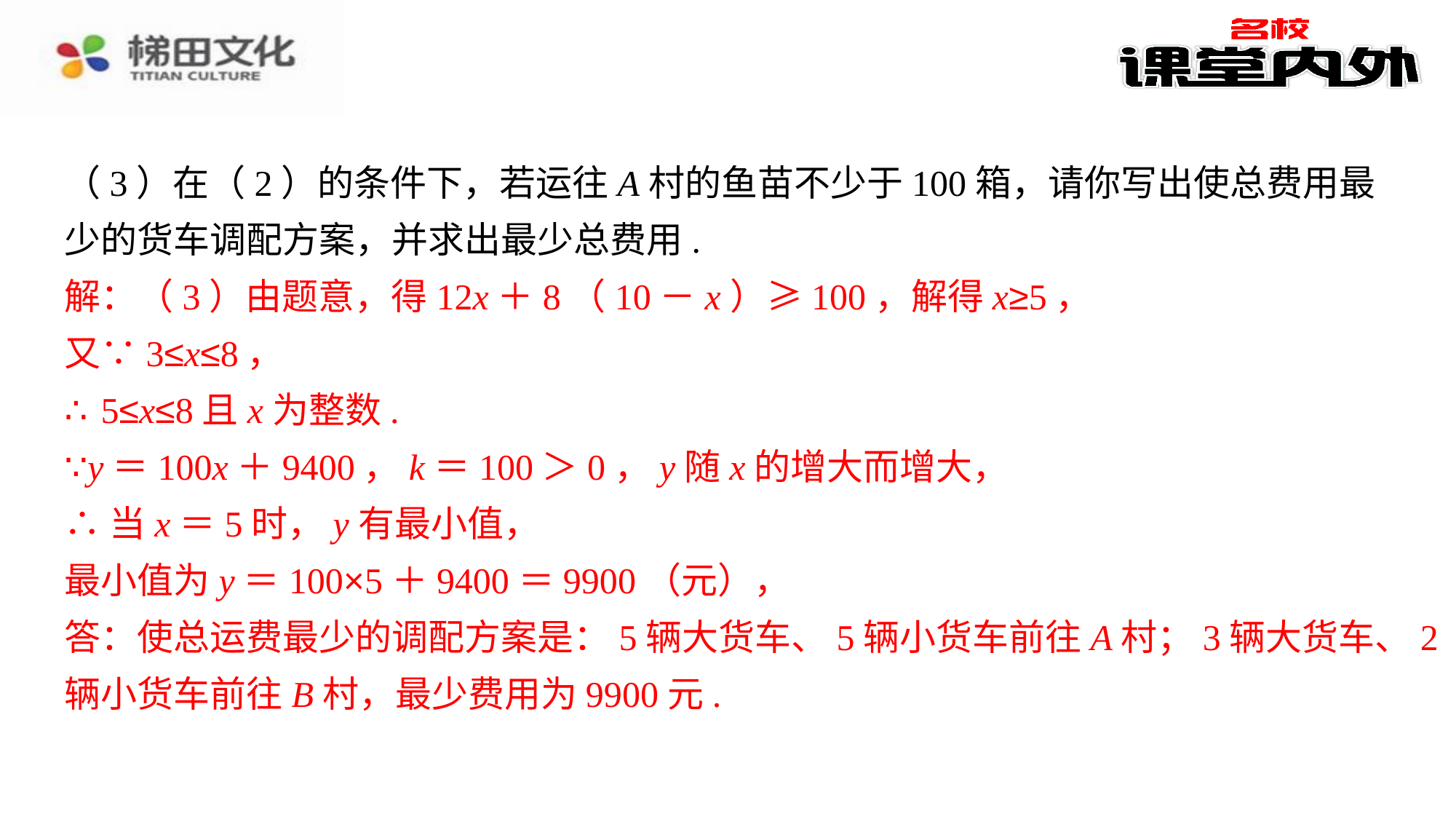

（3）在（2）的条件下，若运往A村的鱼苗不少于100箱，请你写出使总费用最少的货车调配方案，并求出最少总费用.
解：（3）由题意，得12x＋8（10－x）≥100，解得x≥5，⁠
又∵3≤x≤8，⁠
∴5≤x≤8且x为整数.⁠
∵y＝100x＋9400，k＝100＞0，y随x的增大而增大，⁠
∴当x＝5时，y有最小值，⁠
最小值为y＝100×5＋9400＝9900（元），⁠
答：使总运费最少的调配方案是：5辆大货车、5辆小货车前往A村；3辆大货车、2辆小货车前往B村，最少费用为9900元.⁠
解：（3）由题意，得12x＋8（10－x）≥100，解得x≥5，
又∵3≤x≤8，
∴5≤x≤8且x为整数.
∵y＝100x＋9400，k＝100＞0，y随x的增大而增大，
∴当x＝5时，y有最小值，
最小值为y＝100×5＋9400＝9900（元），
答：使总运费最少的调配方案是：5辆大货车、5辆小货车前往A村；3辆大货车、2
辆小货车前往B村，最少费用为9900元.